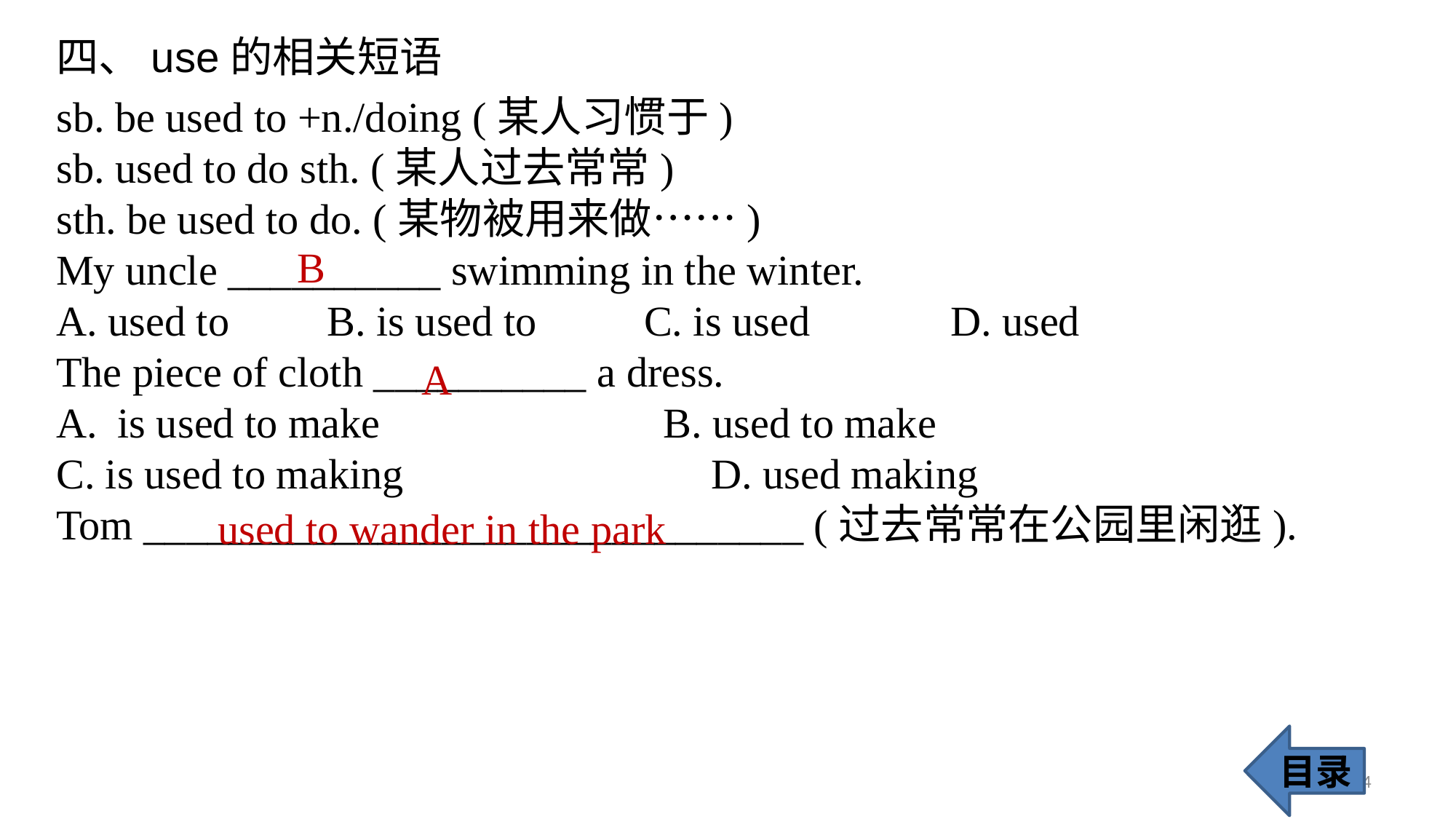

四、use的相关短语
sb. be used to +n./doing (某人习惯于)
sb. used to do sth. (某人过去常常)
sth. be used to do. (某物被用来做……)
My uncle __________ swimming in the winter.
A. used to 	     B. is used to 	    C. is used 	  D. used
The piece of cloth __________ a dress.
is used to make 			B. used to make
C. is used to making 			D. used making
Tom _______________________________ (过去常常在公园里闲逛).
B
A
used to wander in the park
目录
74